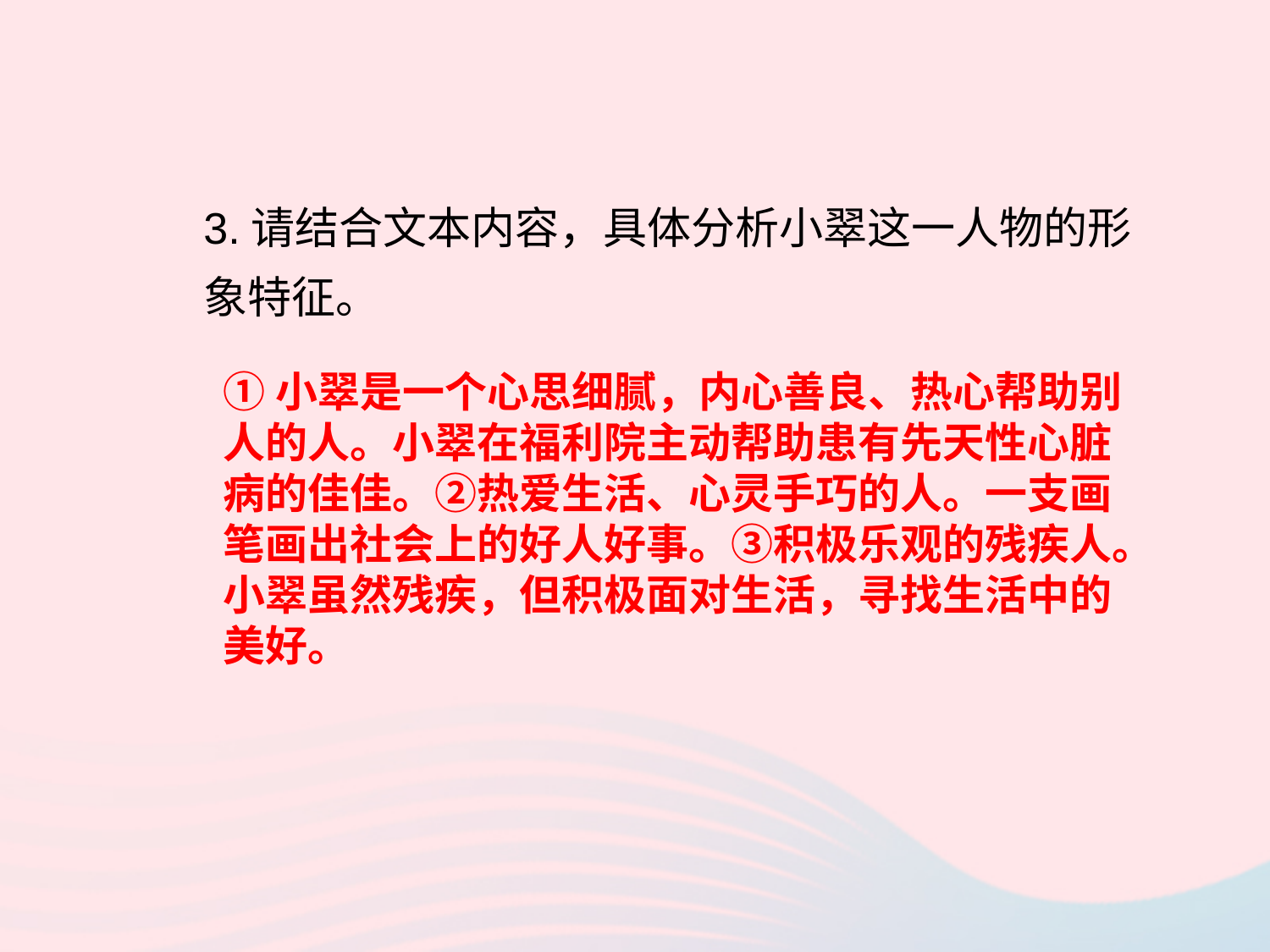

3.请结合文本内容，具体分析小翠这一人物的形象特征。
①小翠是一个心思细腻，内心善良、热心帮助别人的人。小翠在福利院主动帮助患有先天性心脏病的佳佳。②热爱生活、心灵手巧的人。一支画笔画出社会上的好人好事。③积极乐观的残疾人。小翠虽然残疾，但积极面对生活，寻找生活中的美好。